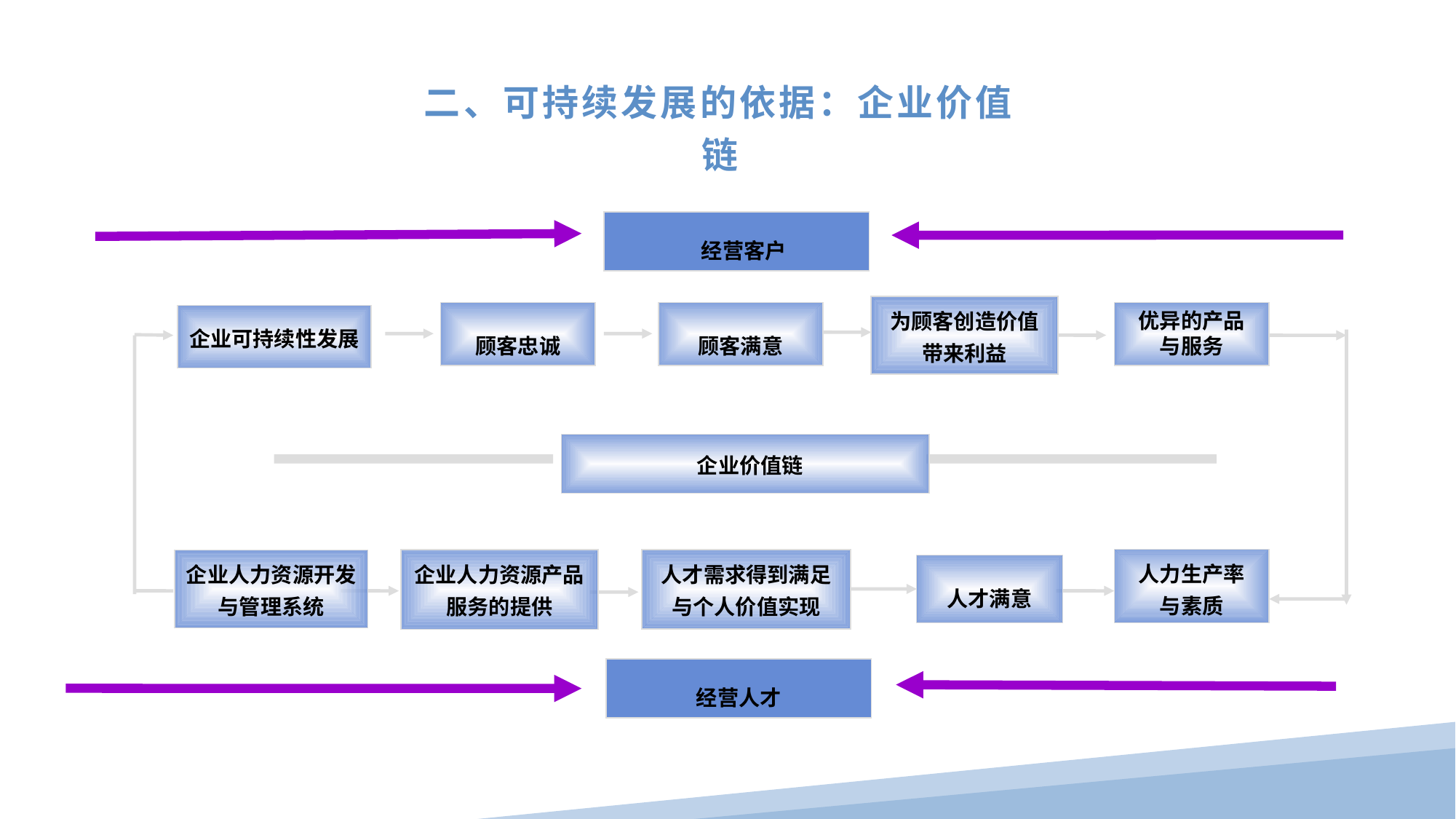

二、可持续发展的依据：企业价值链
  经营客户

为顾客创造价值带来利益
顾客忠诚
顾客满意
优异的产品
与服务

企业可持续性发展

 企业价值链

人力生产率
与素质
企业人力资源产品服务的提供
人才需求得到满足与个人价值实现
企业人力资源开发与管理系统
人才满意

经营人才